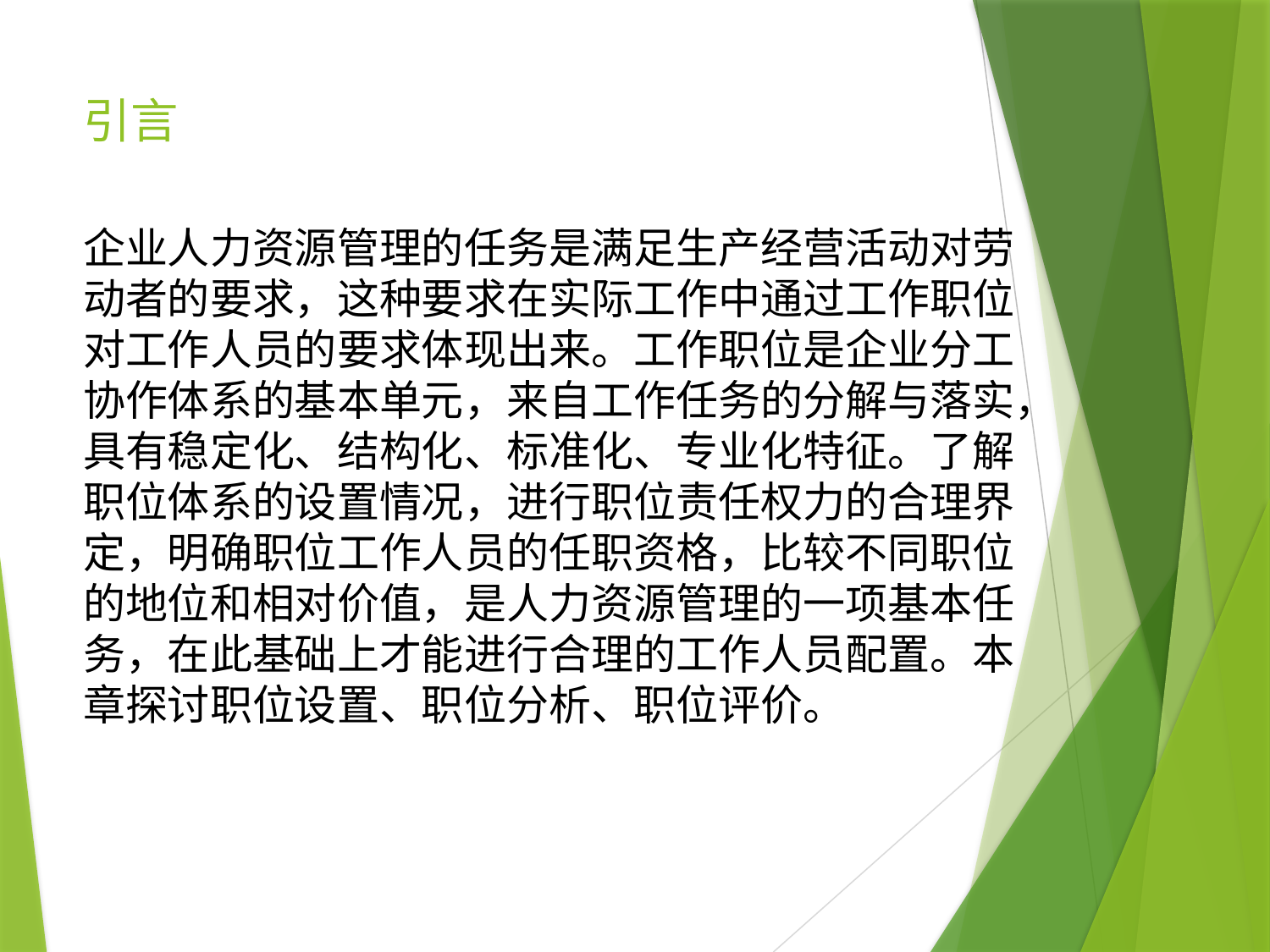

# 引言
企业人力资源管理的任务是满足生产经营活动对劳动者的要求，这种要求在实际工作中通过工作职位对工作人员的要求体现出来。工作职位是企业分工协作体系的基本单元，来自工作任务的分解与落实，具有稳定化、结构化、标准化、专业化特征。了解职位体系的设置情况，进行职位责任权力的合理界定，明确职位工作人员的任职资格，比较不同职位的地位和相对价值，是人力资源管理的一项基本任务，在此基础上才能进行合理的工作人员配置。本章探讨职位设置、职位分析、职位评价。